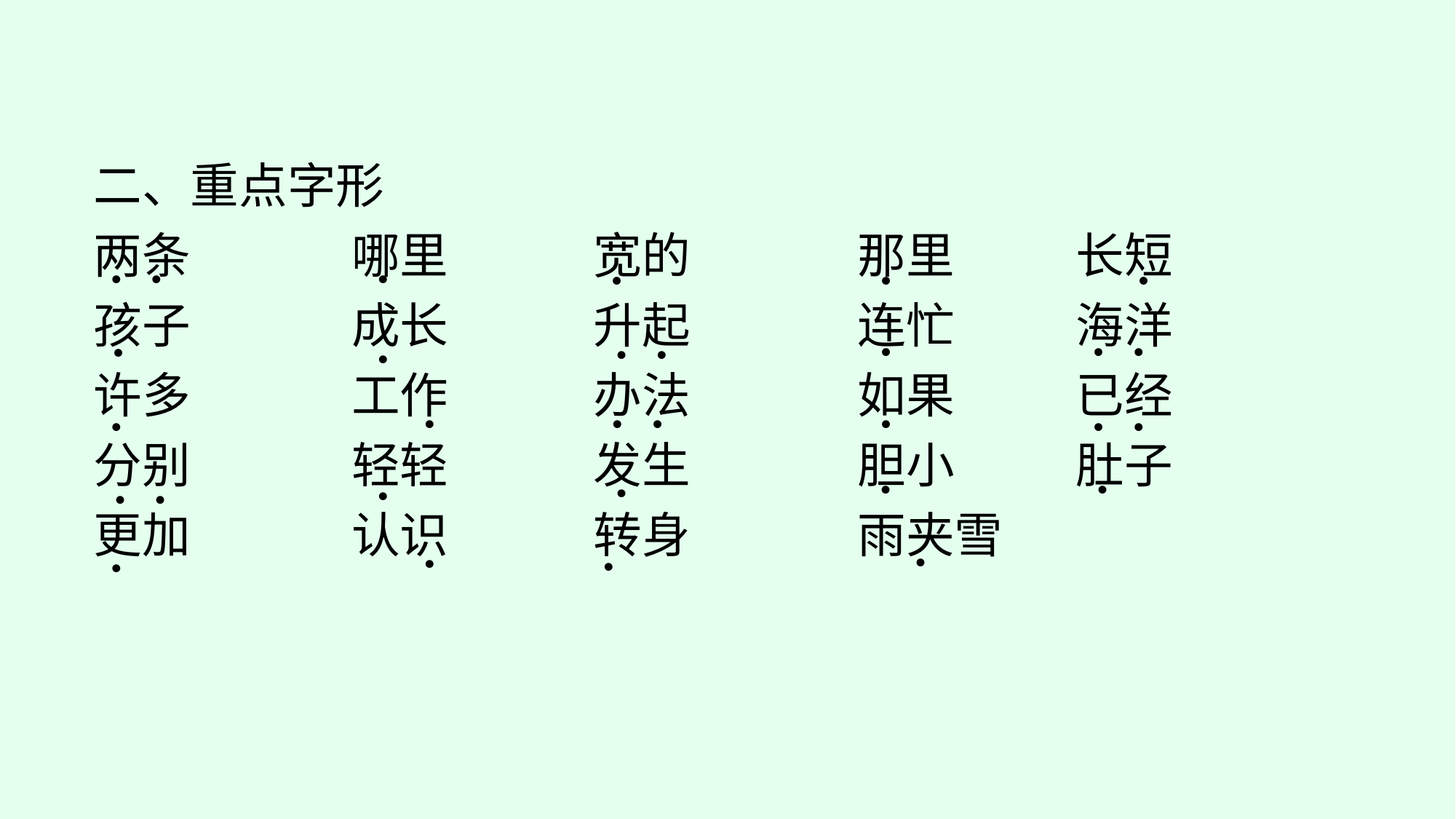

二、重点字形
两条		哪里　	宽的　		那里　	长短
孩子　	成长　	升起　		连忙		海洋
许多	   	工作		办法		如果		已经
分别		轻轻		发生		胆小		肚子
更加		认识		转身		雨夹雪
·   ·
·
·
·
·
·
·   ·
·
·   ·
·
·
·   ·
·
·
·   ·
·
·
·
·
·   ·
·
·
·
·